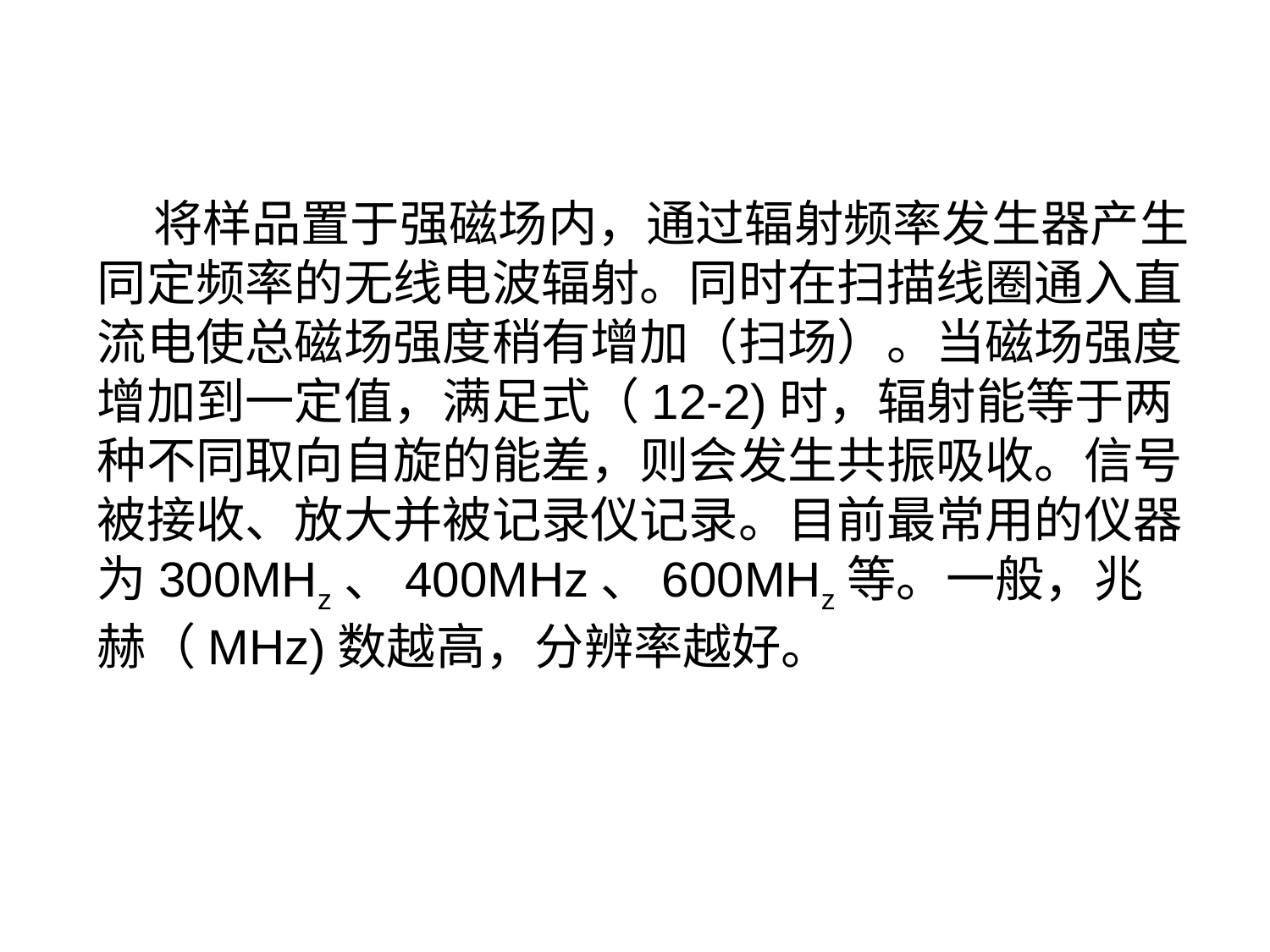

将样品置于强磁场内，通过辐射频率发生器产生同定频率的无线电波辐射。同时在扫描线圈通入直流电使总磁场强度稍有增加（扫场）。当磁场强度增加到一定值，满足式（12-2)时，辐射能等于两种不同取向自旋的能差，则会发生共振吸收。信号被接收、放大并被记录仪记录。目前最常用的仪器为300MHz、400MHz、600MHz等。一般，兆赫（MHz)数越高，分辨率越好。